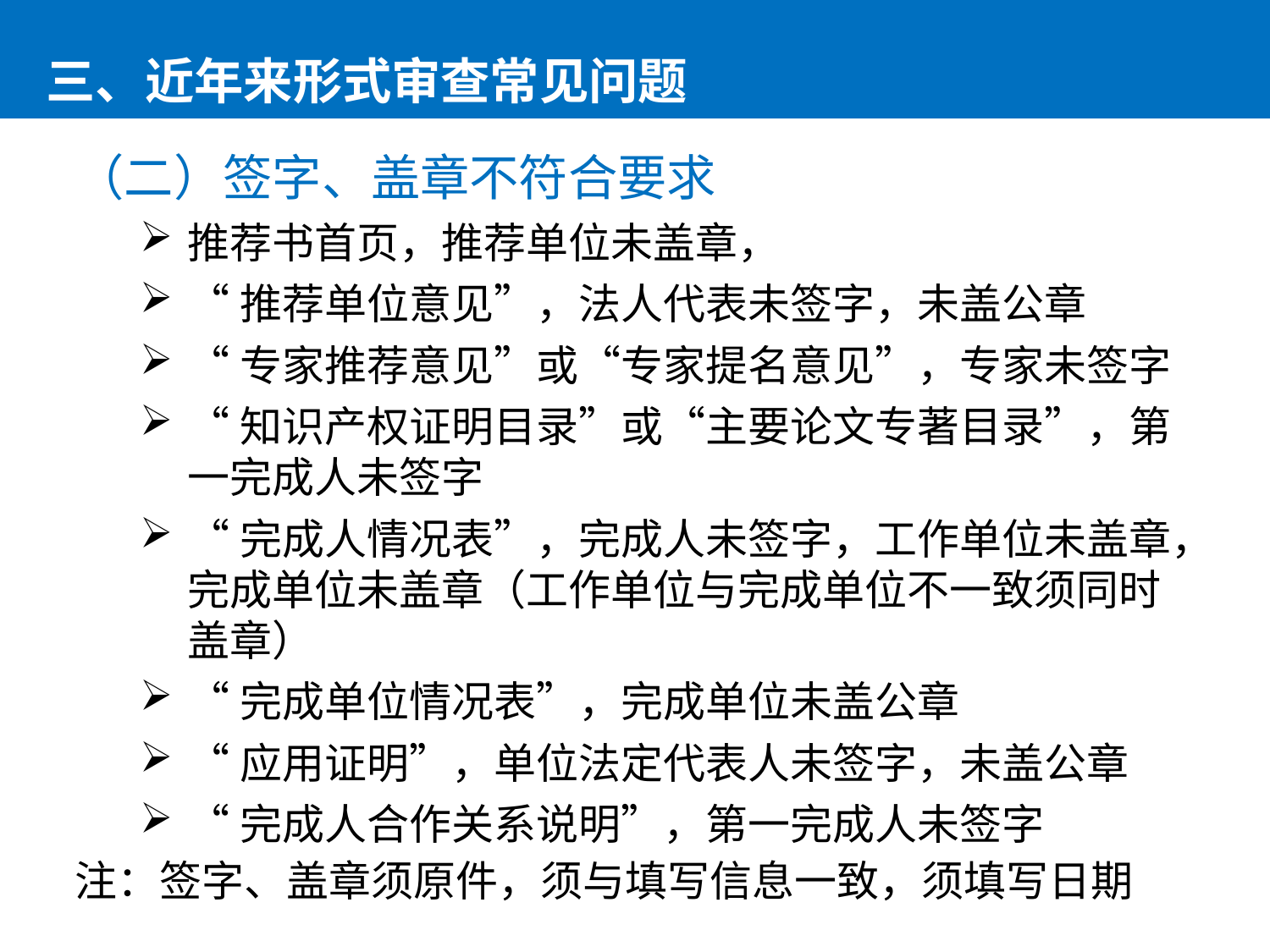

三、近年来形式审查常见问题
（二）签字、盖章不符合要求
推荐书首页，推荐单位未盖章，
“推荐单位意见”，法人代表未签字，未盖公章
“专家推荐意见”或“专家提名意见”，专家未签字
“知识产权证明目录”或“主要论文专著目录”，第一完成人未签字
“完成人情况表”，完成人未签字，工作单位未盖章，完成单位未盖章（工作单位与完成单位不一致须同时盖章）
“完成单位情况表”，完成单位未盖公章
“应用证明”，单位法定代表人未签字，未盖公章
“完成人合作关系说明”，第一完成人未签字
注：签字、盖章须原件，须与填写信息一致，须填写日期